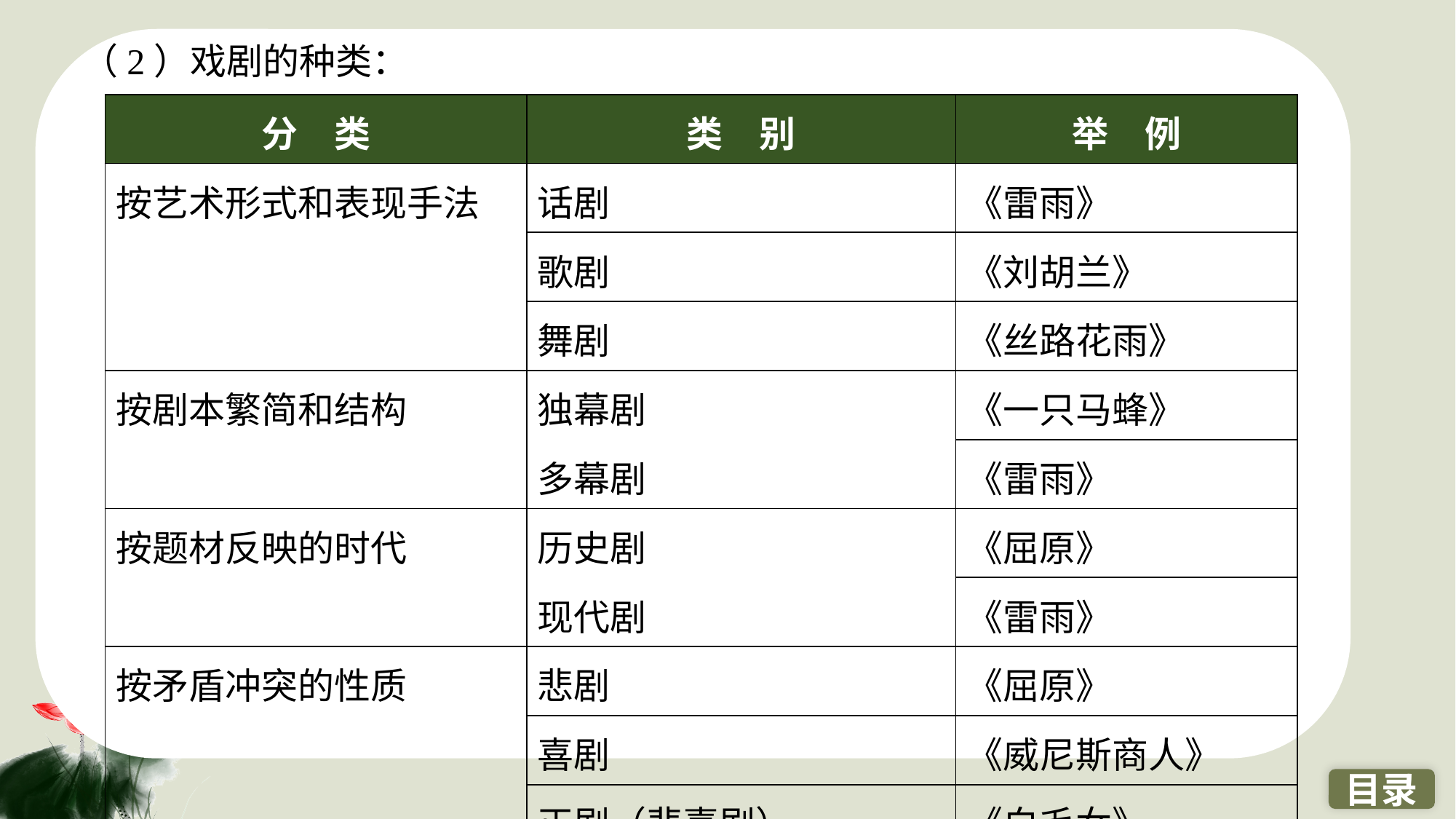

（2）戏剧的种类：

| 分　类 | 类　别 | 举　例 |
| --- | --- | --- |
| 按艺术形式和表现手法 | 话剧 | 《雷雨》 |
|  | 歌剧 | 《刘胡兰》 |
|  | 舞剧 | 《丝路花雨》 |
| 按剧本繁简和结构 | 独幕剧 | 《一只马蜂》 |
|  | 多幕剧 |  |
|  |  | 《雷雨》 |
| 按题材反映的时代 | 历史剧 | 《屈原》 |
|  | 现代剧 |  |
|  |  | 《雷雨》 |
| 按矛盾冲突的性质 | 悲剧 | 《屈原》 |
|  | 喜剧 | 《威尼斯商人》 |
|  | 正剧（悲喜剧） | 《白毛女》 |